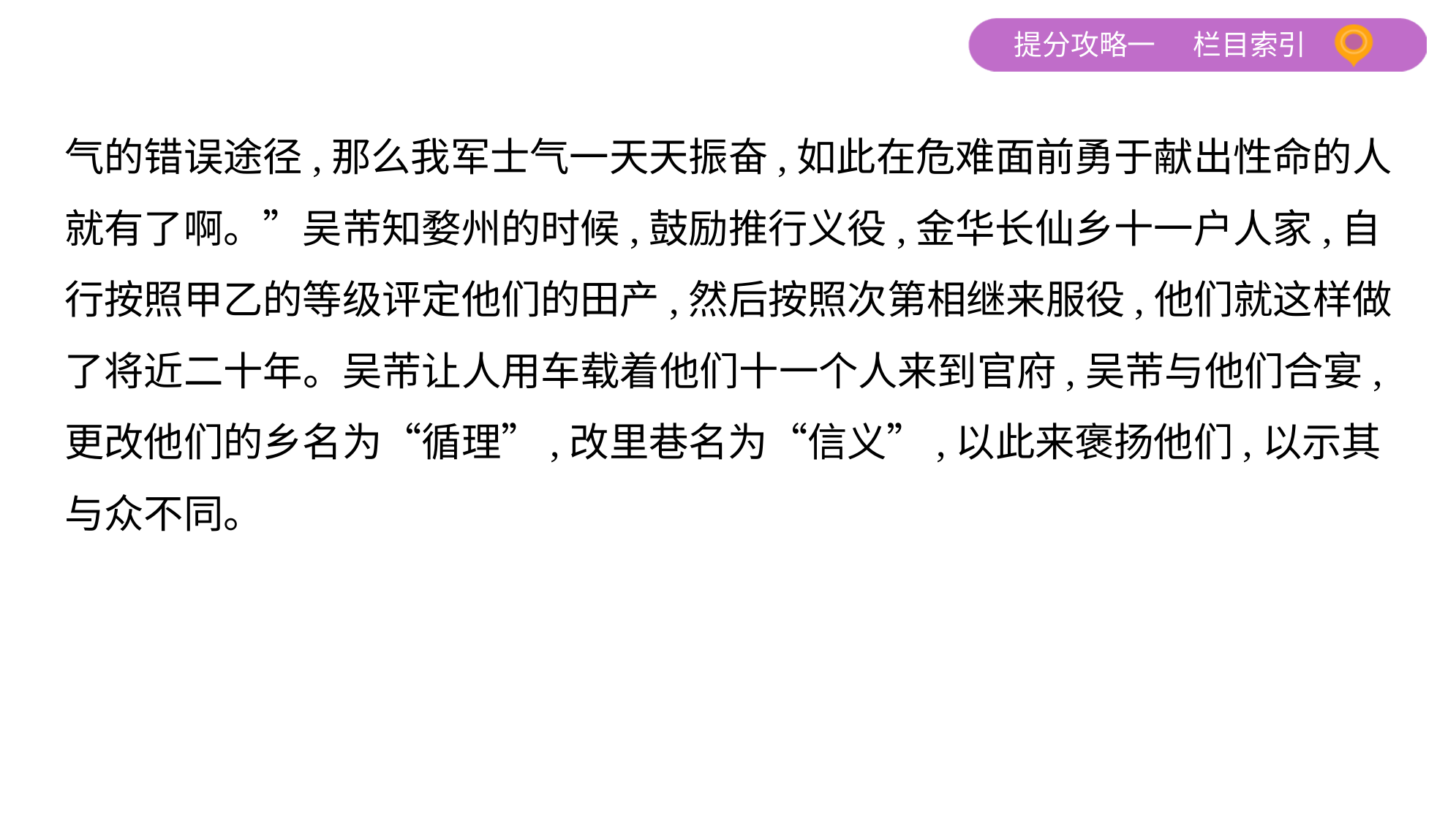

气的错误途径,那么我军士气一天天振奋,如此在危难面前勇于献出性命的人
就有了啊。”吴芾知婺州的时候,鼓励推行义役,金华长仙乡十一户人家,自
行按照甲乙的等级评定他们的田产,然后按照次第相继来服役,他们就这样做
了将近二十年。吴芾让人用车载着他们十一个人来到官府,吴芾与他们合宴,
更改他们的乡名为“循理”,改里巷名为“信义”,以此来褒扬他们,以示其
与众不同。